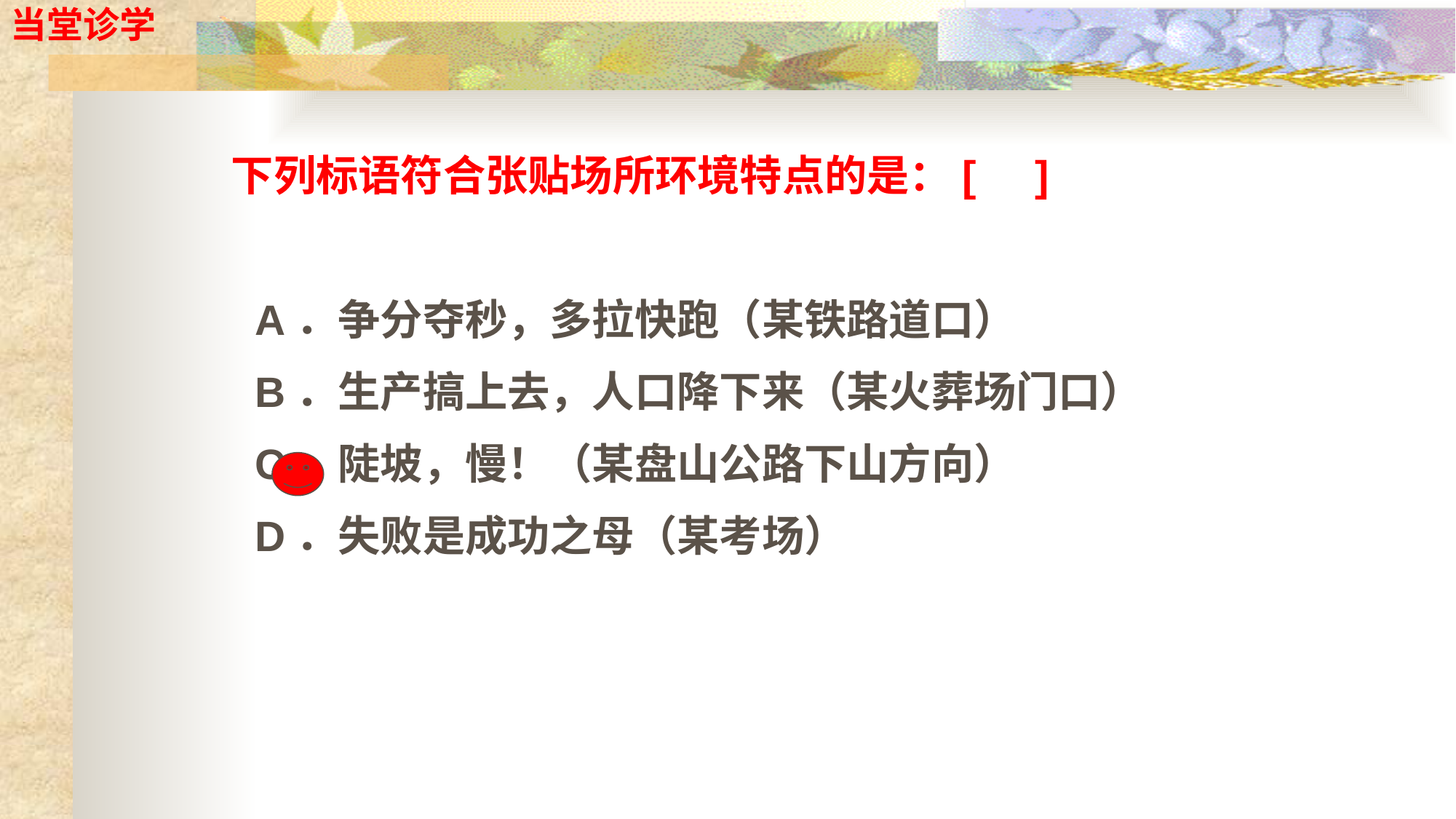

当堂诊学
下列标语符合张贴场所环境特点的是：[     ]

  A．争分夺秒，多拉快跑（某铁路道口）
  B．生产搞上去，人口降下来（某火葬场门口）
  C．陡坡，慢！（某盘山公路下山方向）
  D．失败是成功之母（某考场）